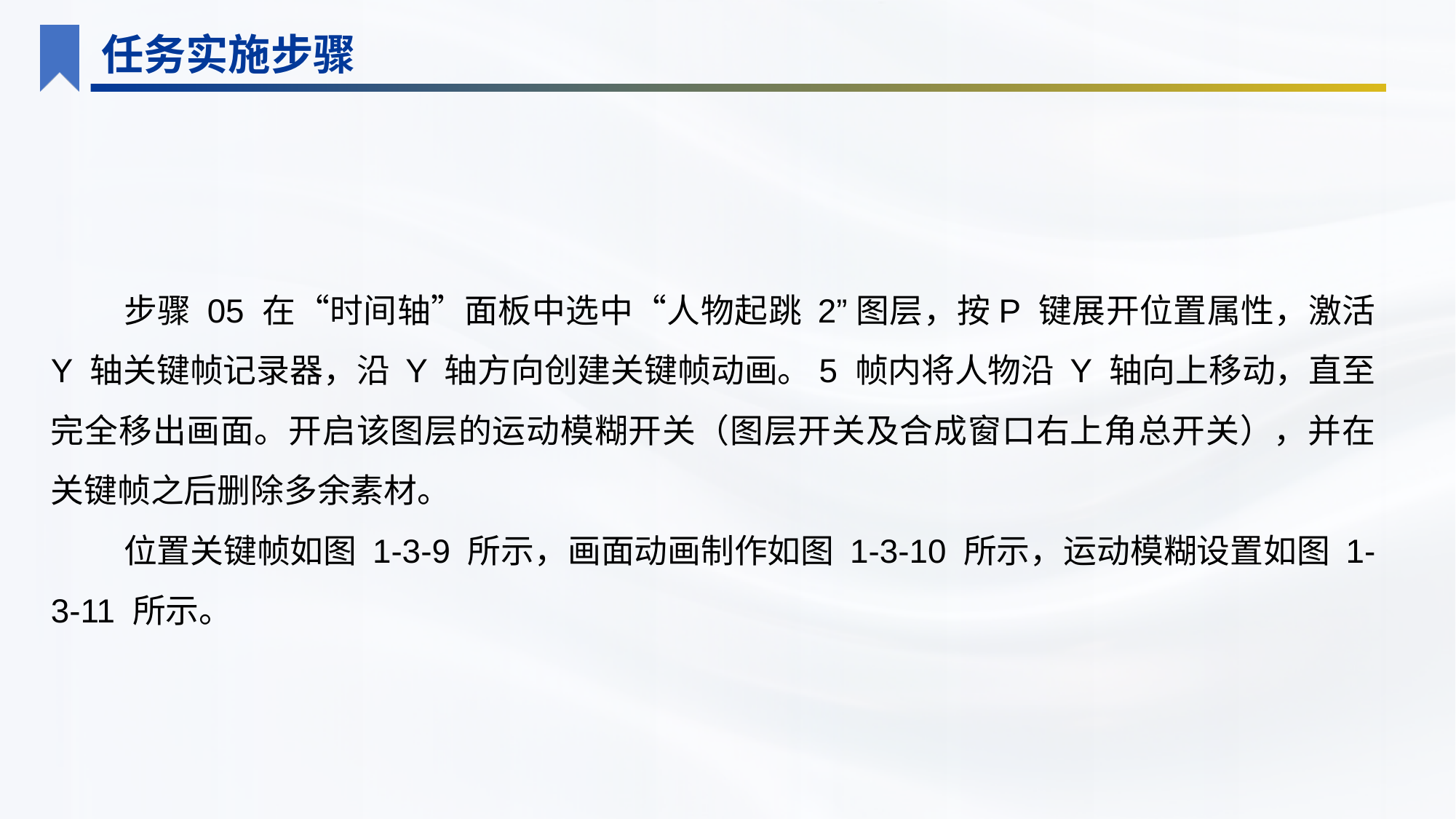

任务实施步骤
步骤 05 在“时间轴”面板中选中“人物起跳 2”图层，按P 键展开位置属性，激活 Y 轴关键帧记录器，沿 Y 轴方向创建关键帧动画。5 帧内将人物沿 Y 轴向上移动，直至完全移出画面。开启该图层的运动模糊开关（图层开关及合成窗口右上角总开关），并在关键帧之后删除多余素材。
位置关键帧如图 1-3-9 所示，画面动画制作如图 1-3-10 所示，运动模糊设置如图 1-3-11 所示。